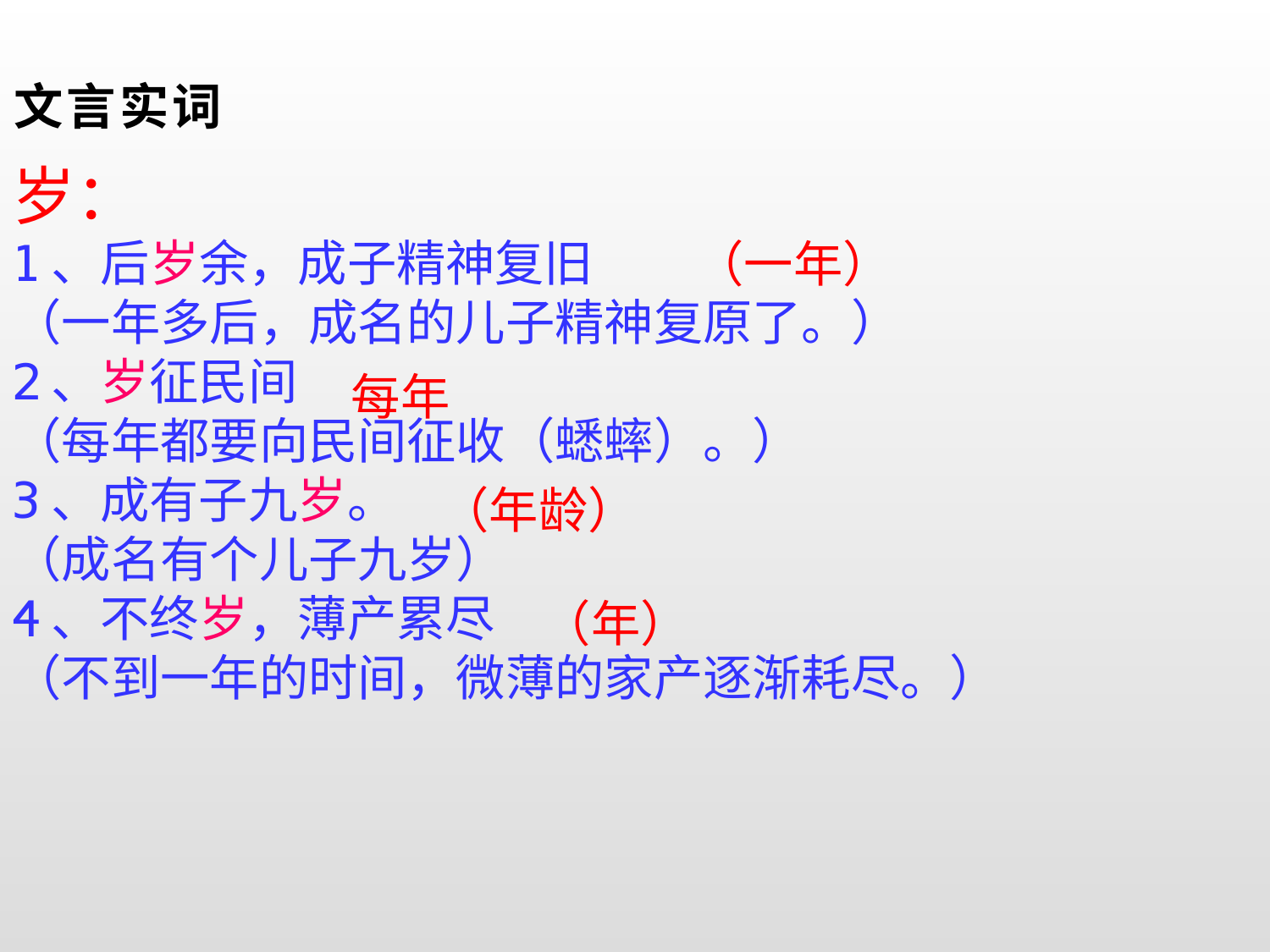

文言实词
岁：
1、后岁余，成子精神复旧
（一年多后，成名的儿子精神复原了。）
2、岁征民间
（每年都要向民间征收（蟋蟀）。）
3、成有子九岁。
（成名有个儿子九岁）
4、不终岁，薄产累尽
（不到一年的时间，微薄的家产逐渐耗尽。）

（一年）

每年

（年龄）

（年）